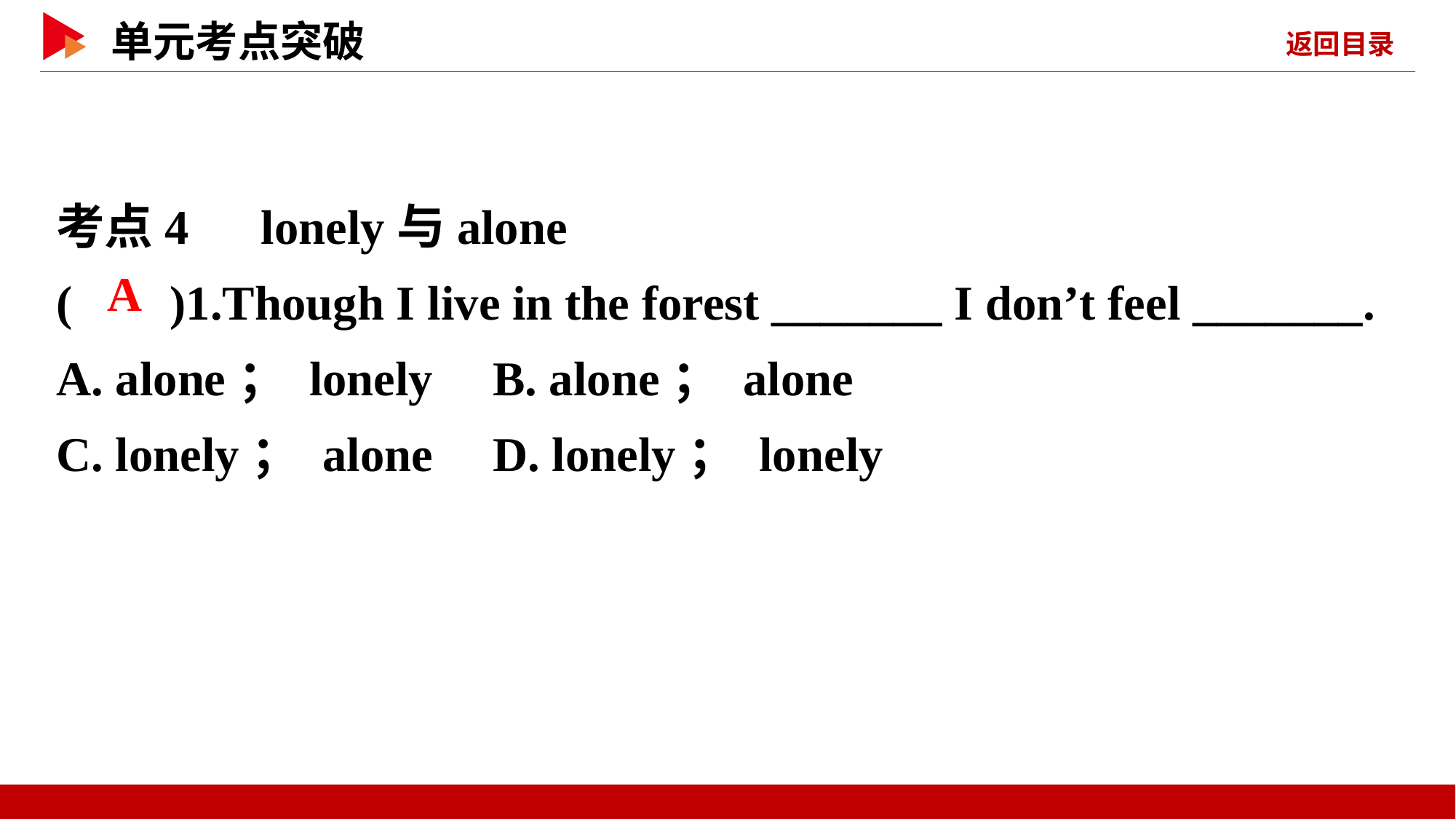

考点4　lonely与alone
(        )1.Though I live in the forest _______ I don’t feel _______.
A. alone； lonely	B. alone； alone
C. lonely； alone	D. lonely； lonely
   A